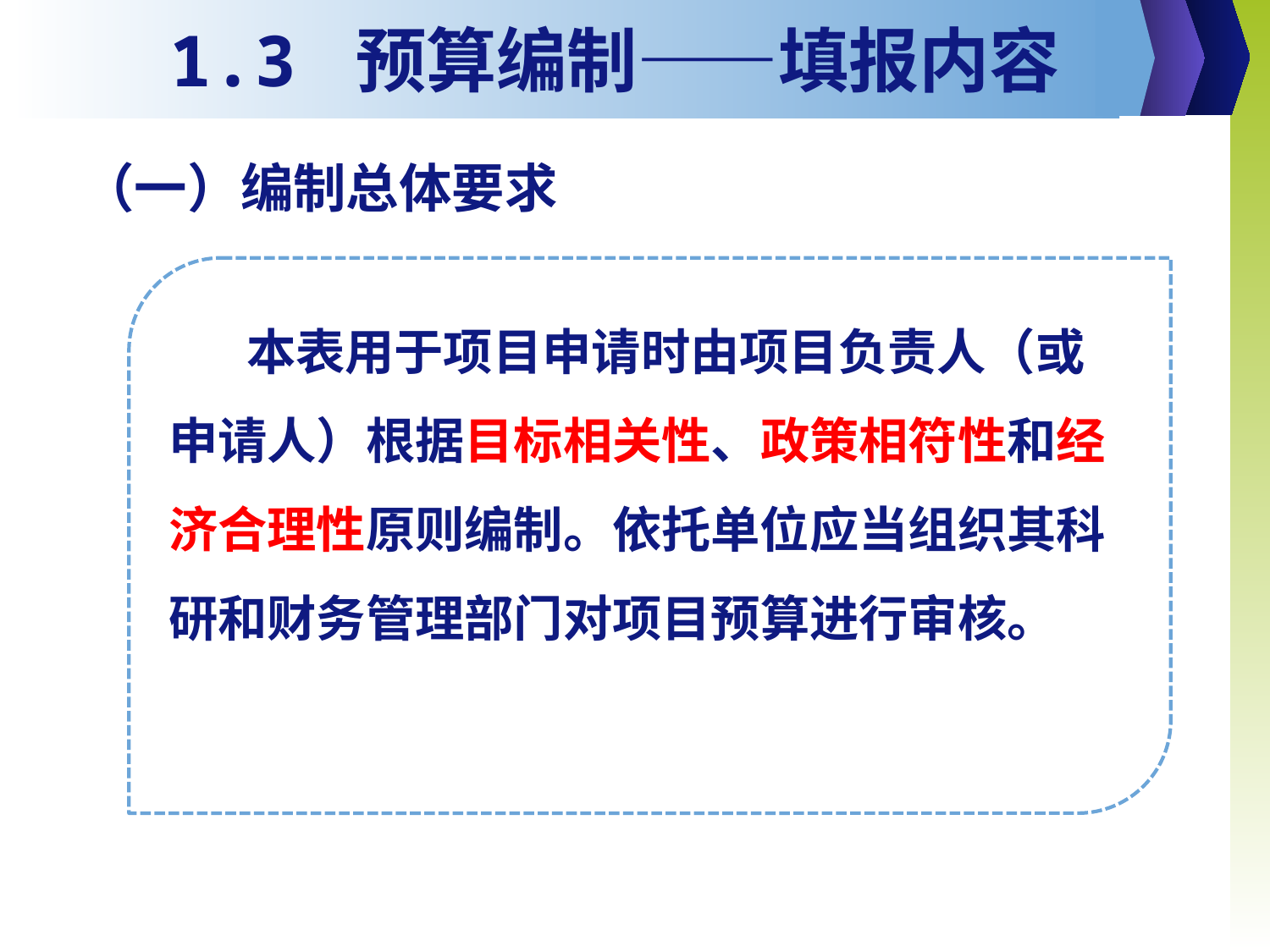

# 1.3 预算编制——填报内容
（一）编制总体要求

      本表用于项目申请时由项目负责人（或申请人）根据目标相关性、政策相符性和经济合理性原则编制。依托单位应当组织其科研和财务管理部门对项目预算进行审核。